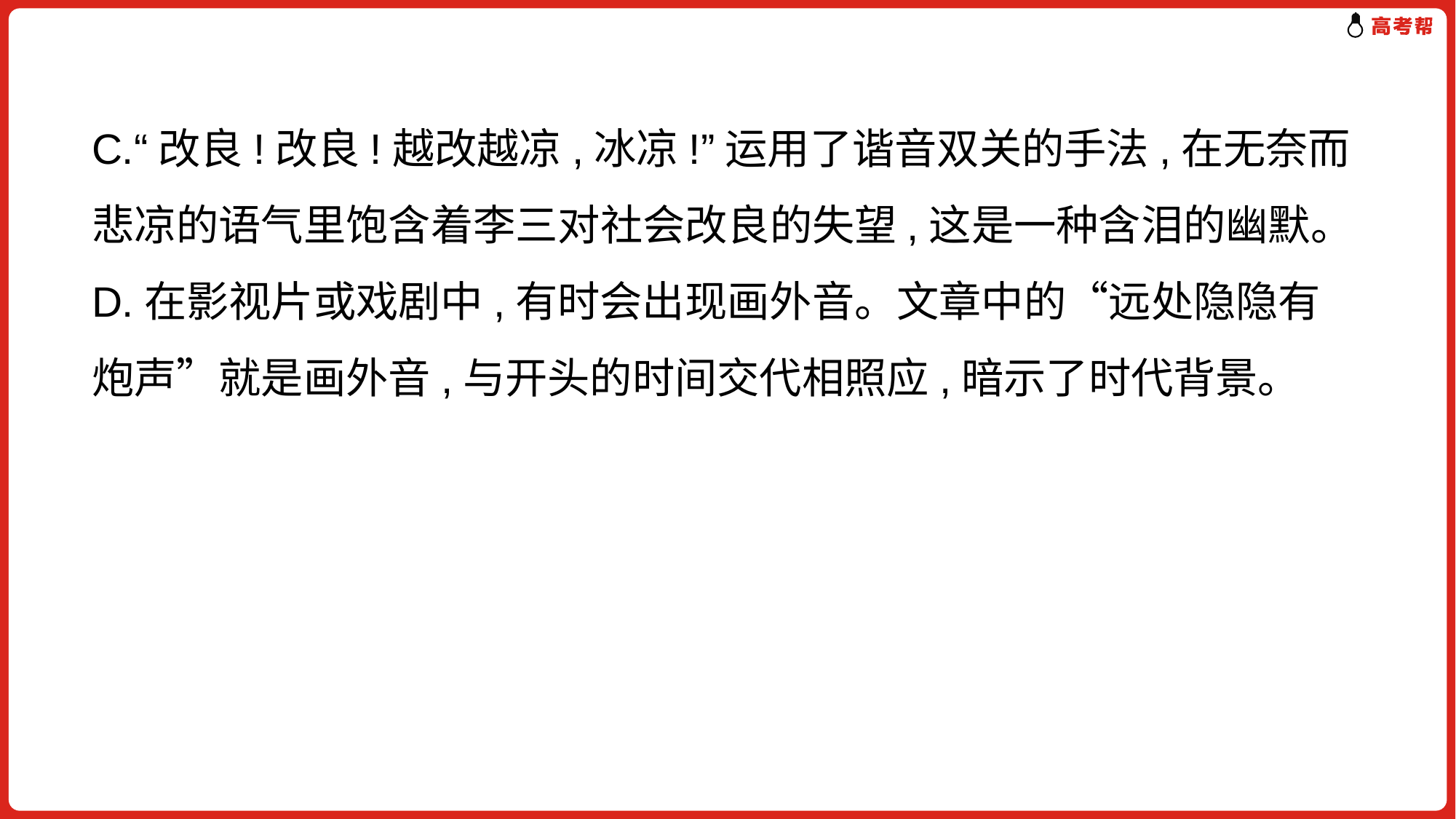

C.“改良!改良!越改越凉,冰凉!”运用了谐音双关的手法,在无奈而悲凉的语气里饱含着李三对社会改良的失望,这是一种含泪的幽默。
D.在影视片或戏剧中,有时会出现画外音。文章中的“远处隐隐有炮声”就是画外音,与开头的时间交代相照应,暗示了时代背景。